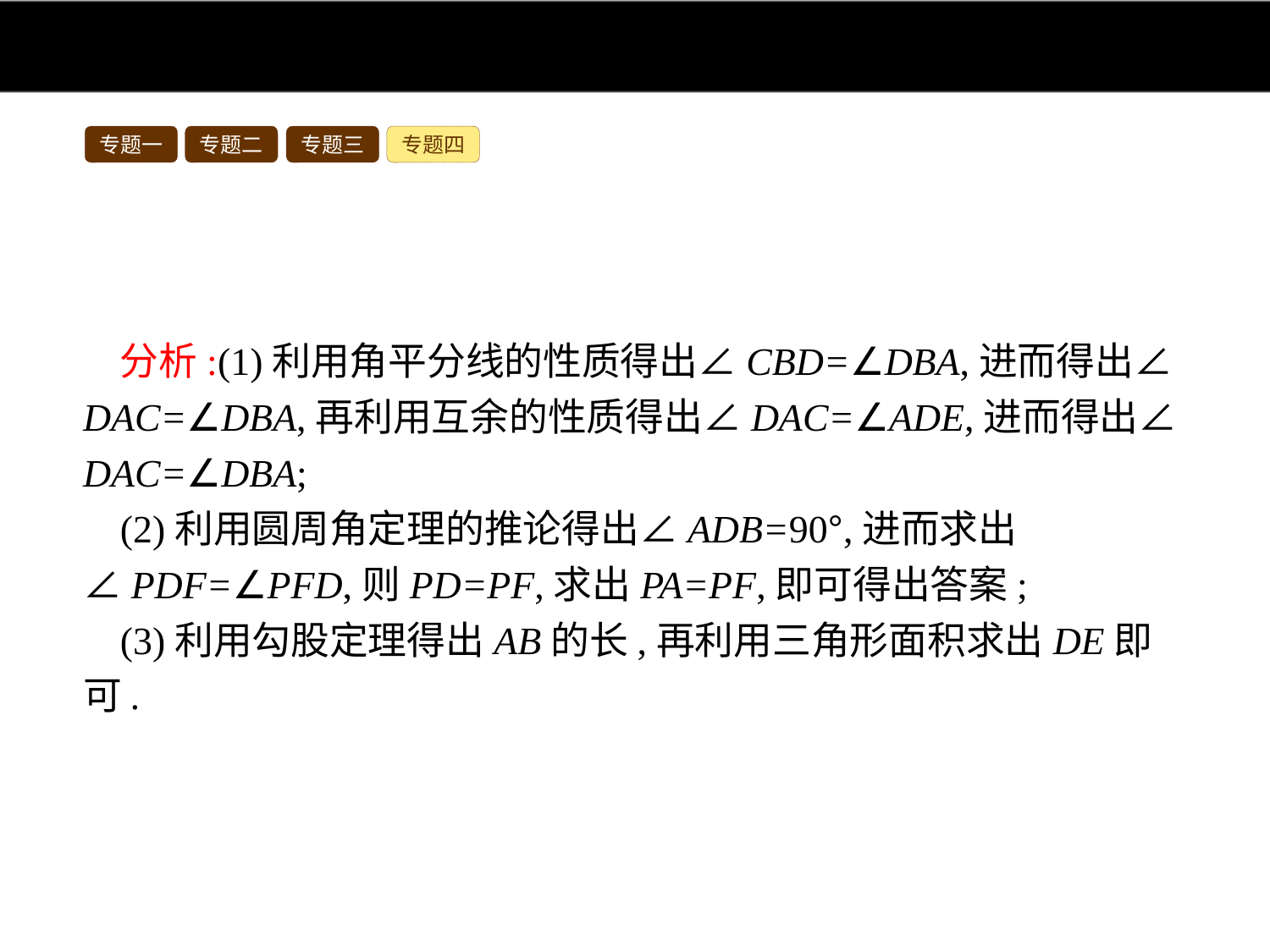

专题一
专题二
专题三
专题四
分析:(1)利用角平分线的性质得出∠CBD=∠DBA,进而得出∠DAC=∠DBA,再利用互余的性质得出∠DAC=∠ADE,进而得出∠DAC=∠DBA;
(2)利用圆周角定理的推论得出∠ADB=90°,进而求出∠PDF=∠PFD,则PD=PF,求出PA=PF,即可得出答案;
(3)利用勾股定理得出AB的长,再利用三角形面积求出DE即可.